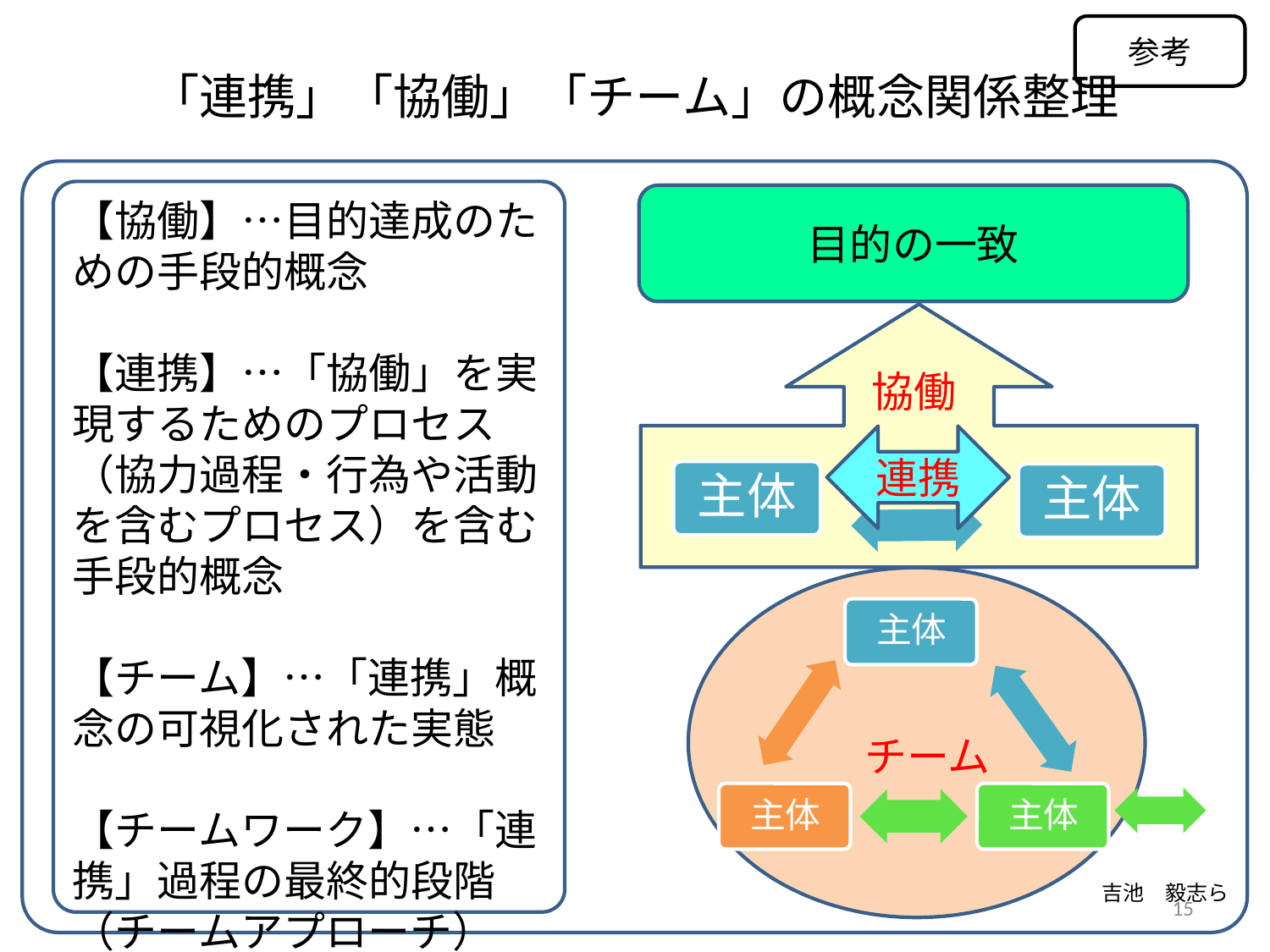

参考
# 「連携」「協働」「チーム」の概念関係整理

【協働】…目的達成のための手段的概念

【連携】…「協働」を実現するためのプロセス（協力過程・行為や活動を含むプロセス）を含む手段的概念

【チーム】…「連携」概念の可視化された実態

【チームワーク】…「連携」過程の最終的段階
（チームアプローチ）
目的の一致

協働
連携

主体

主体

主体

主体

主体

チーム

吉池　毅志ら
15